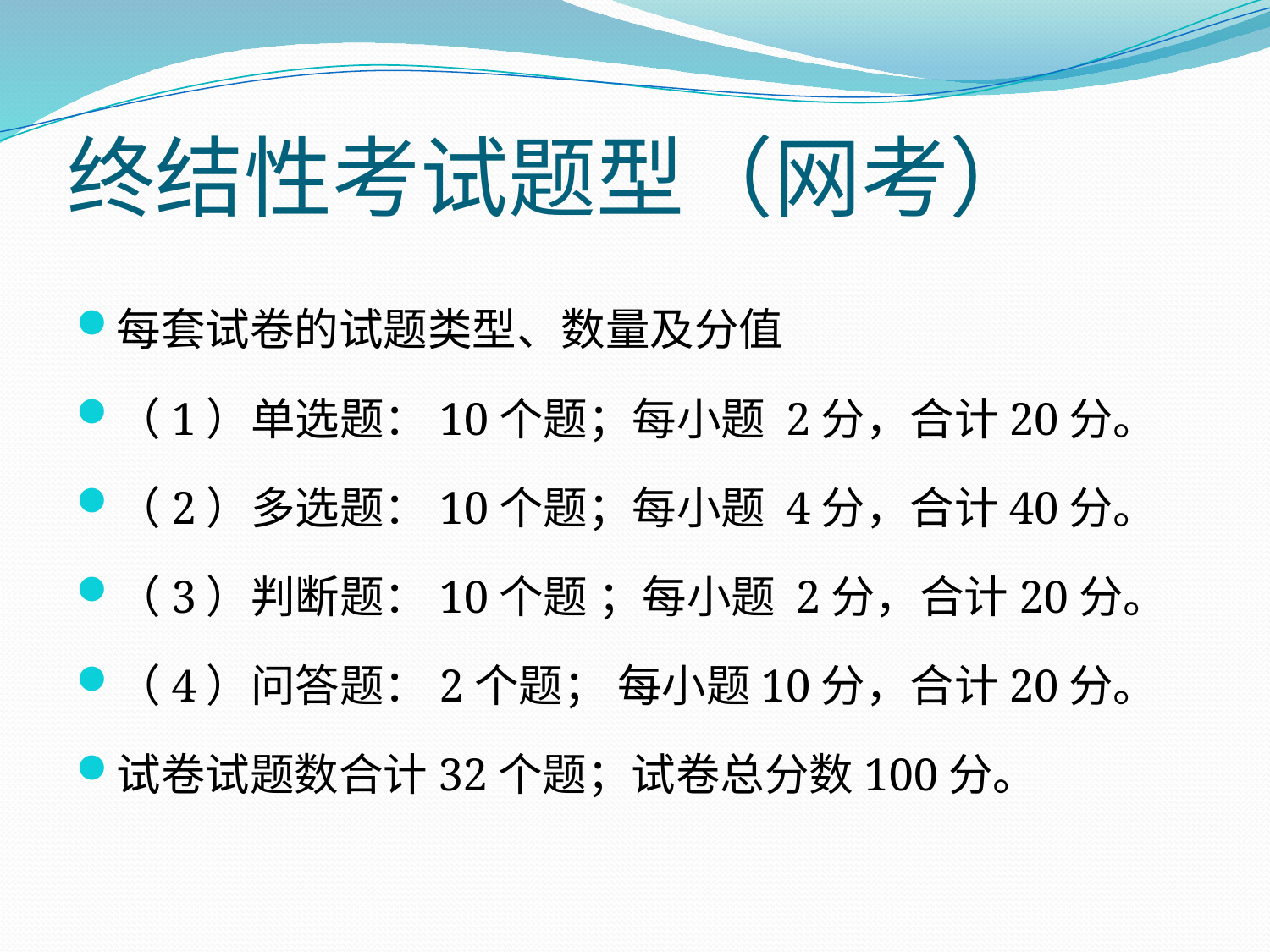

# 终结性考试题型（网考）
每套试卷的试题类型、数量及分值
（1）单选题：10个题；每小题 2分，合计20分。
（2）多选题：10个题；每小题 4分，合计40分。
（3）判断题：10个题 ；每小题 2分，合计20分。
（4）问答题：2个题； 每小题10分，合计20分。
试卷试题数合计32个题；试卷总分数100分。